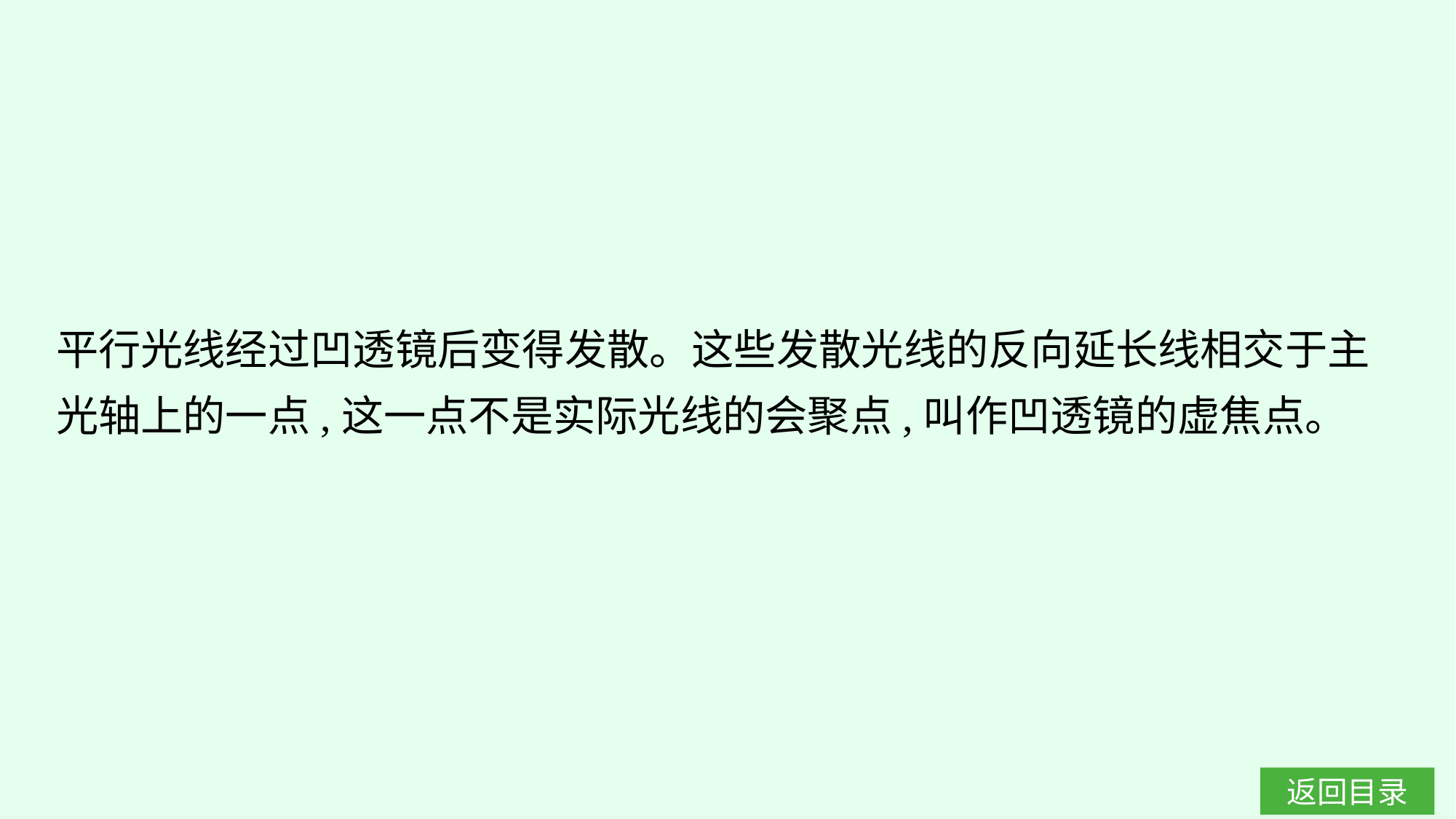

平行光线经过凹透镜后变得发散。这些发散光线的反向延长线相交于主光轴上的一点,这一点不是实际光线的会聚点,叫作凹透镜的虚焦点。